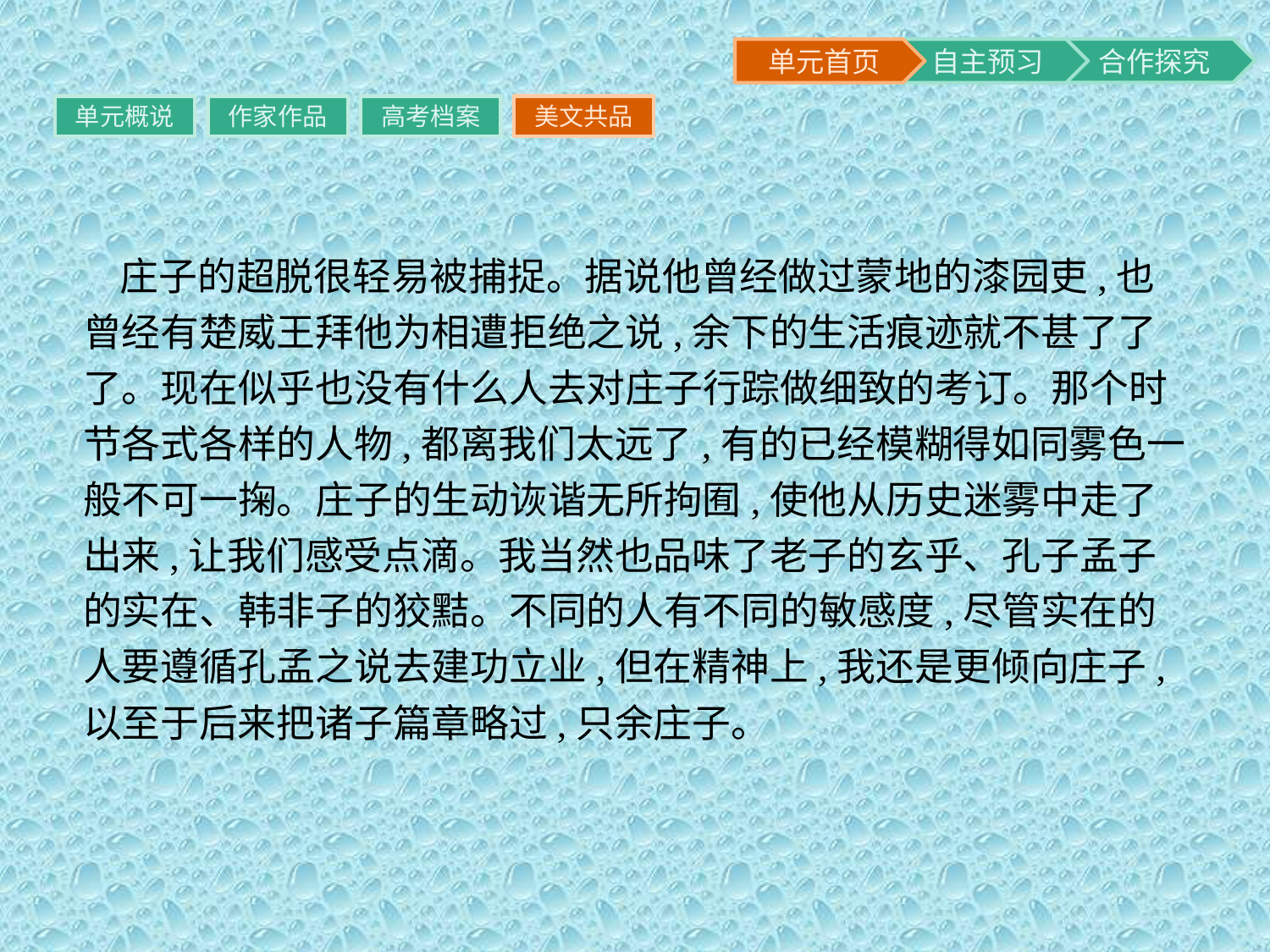

单元概说
作家作品
高考档案
美文共品
庄子的超脱很轻易被捕捉。据说他曾经做过蒙地的漆园吏,也曾经有楚威王拜他为相遭拒绝之说,余下的生活痕迹就不甚了了了。现在似乎也没有什么人去对庄子行踪做细致的考订。那个时节各式各样的人物,都离我们太远了,有的已经模糊得如同雾色一般不可一掬。庄子的生动诙谐无所拘囿,使他从历史迷雾中走了出来,让我们感受点滴。我当然也品味了老子的玄乎、孔子孟子的实在、韩非子的狡黠。不同的人有不同的敏感度,尽管实在的人要遵循孔孟之说去建功立业,但在精神上,我还是更倾向庄子,以至于后来把诸子篇章略过,只余庄子。